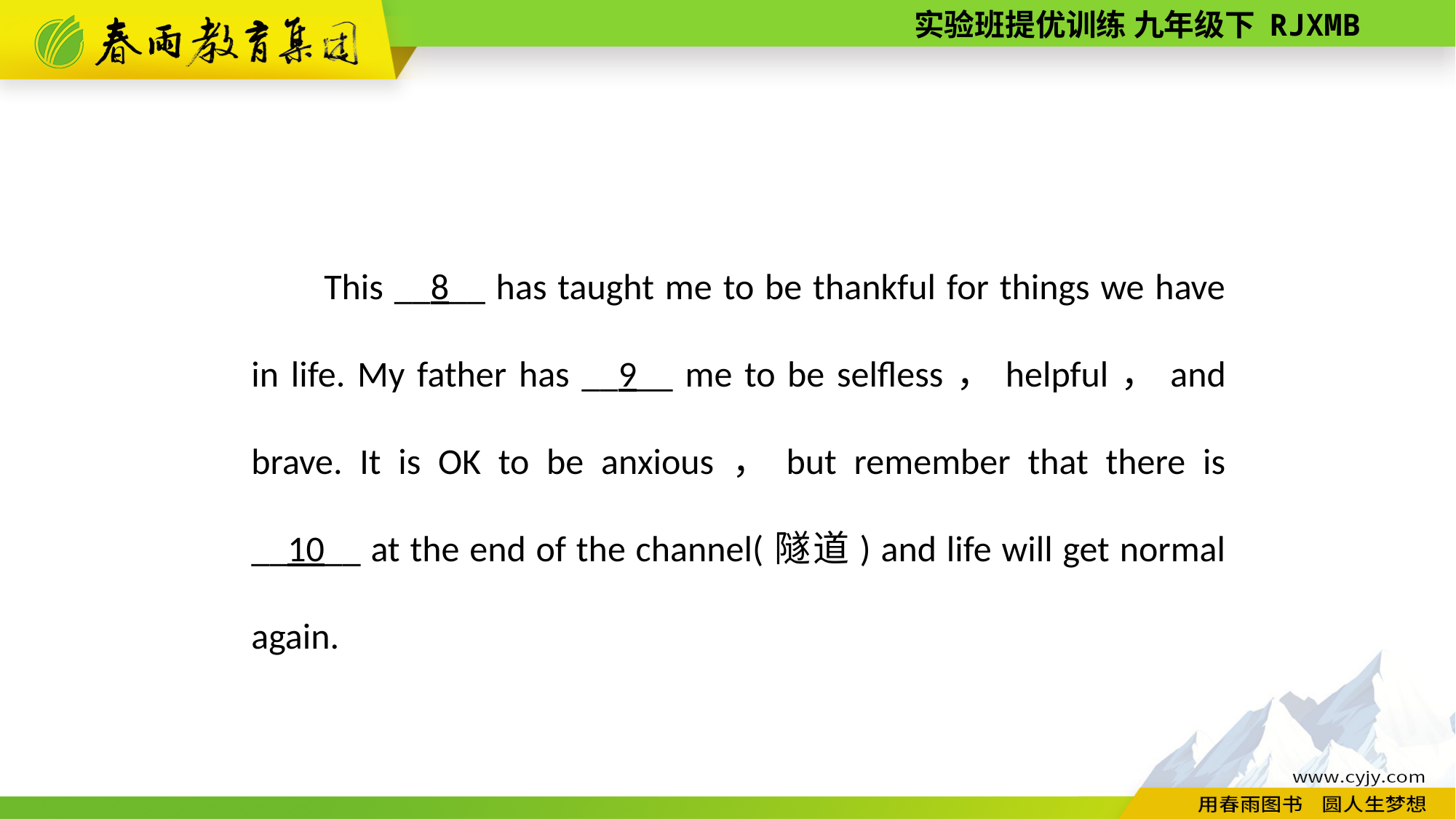

This __8__ has taught me to be thankful for things we have in life. My father has __9__ me to be selfless，helpful，and brave. It is OK to be anxious，but remember that there is __10__ at the end of the channel(隧道) and life will get normal again.